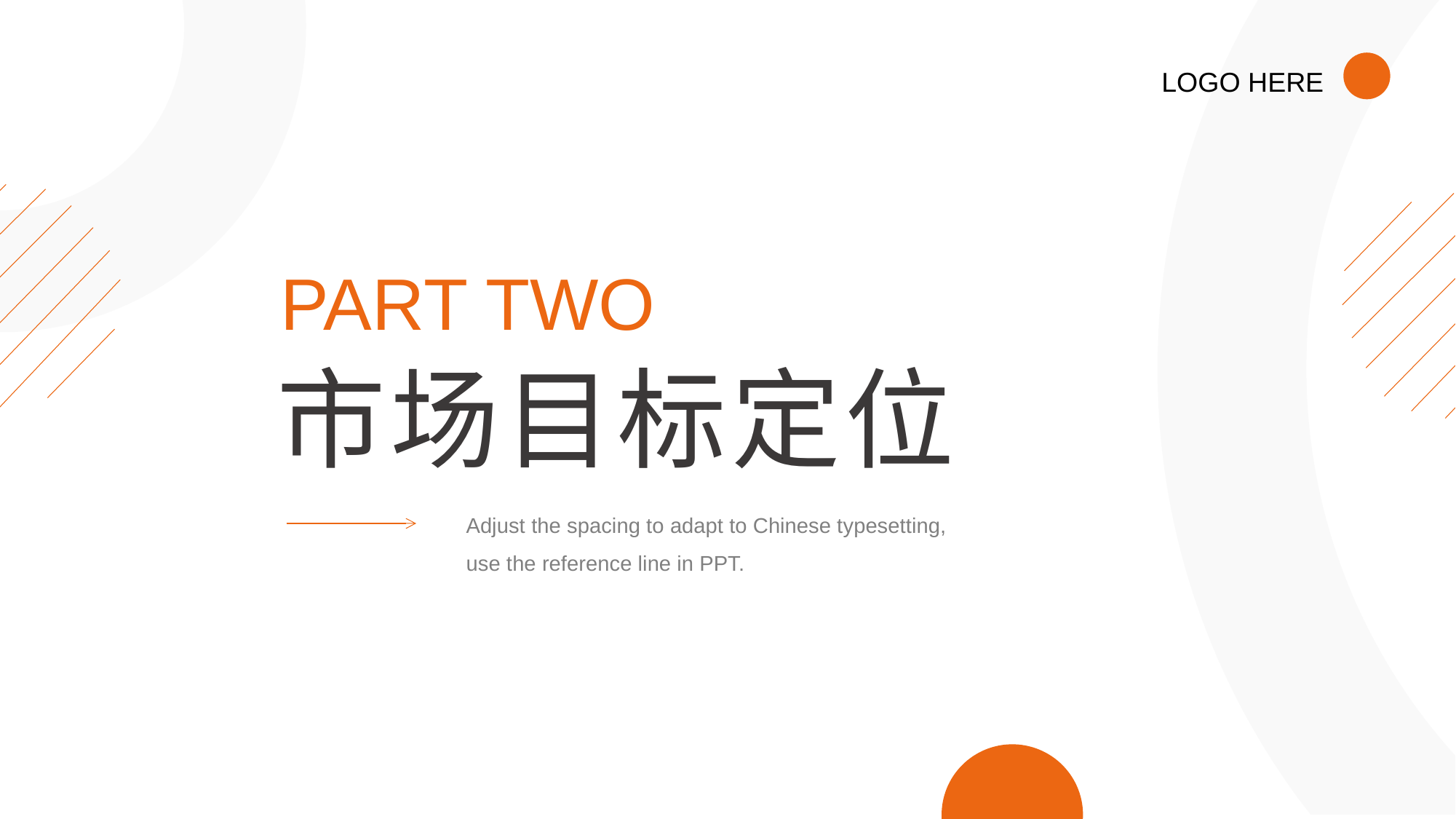

LOGO HERE
PART TWO
市场目标定位
Adjust the spacing to adapt to Chinese typesetting,
use the reference line in PPT.